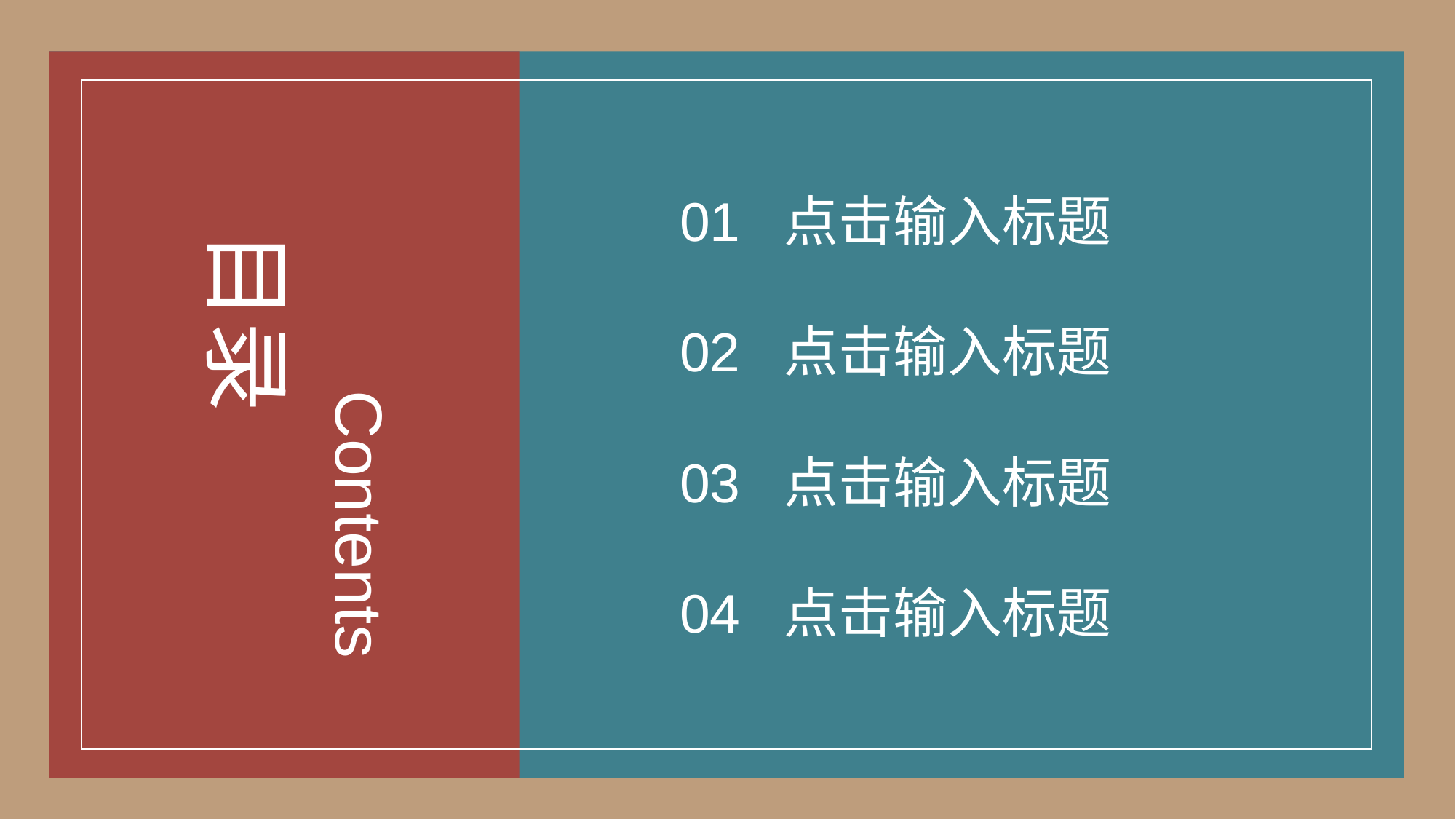

01  点击输入标题
目录
02  点击输入标题
Contents
03  点击输入标题
04  点击输入标题